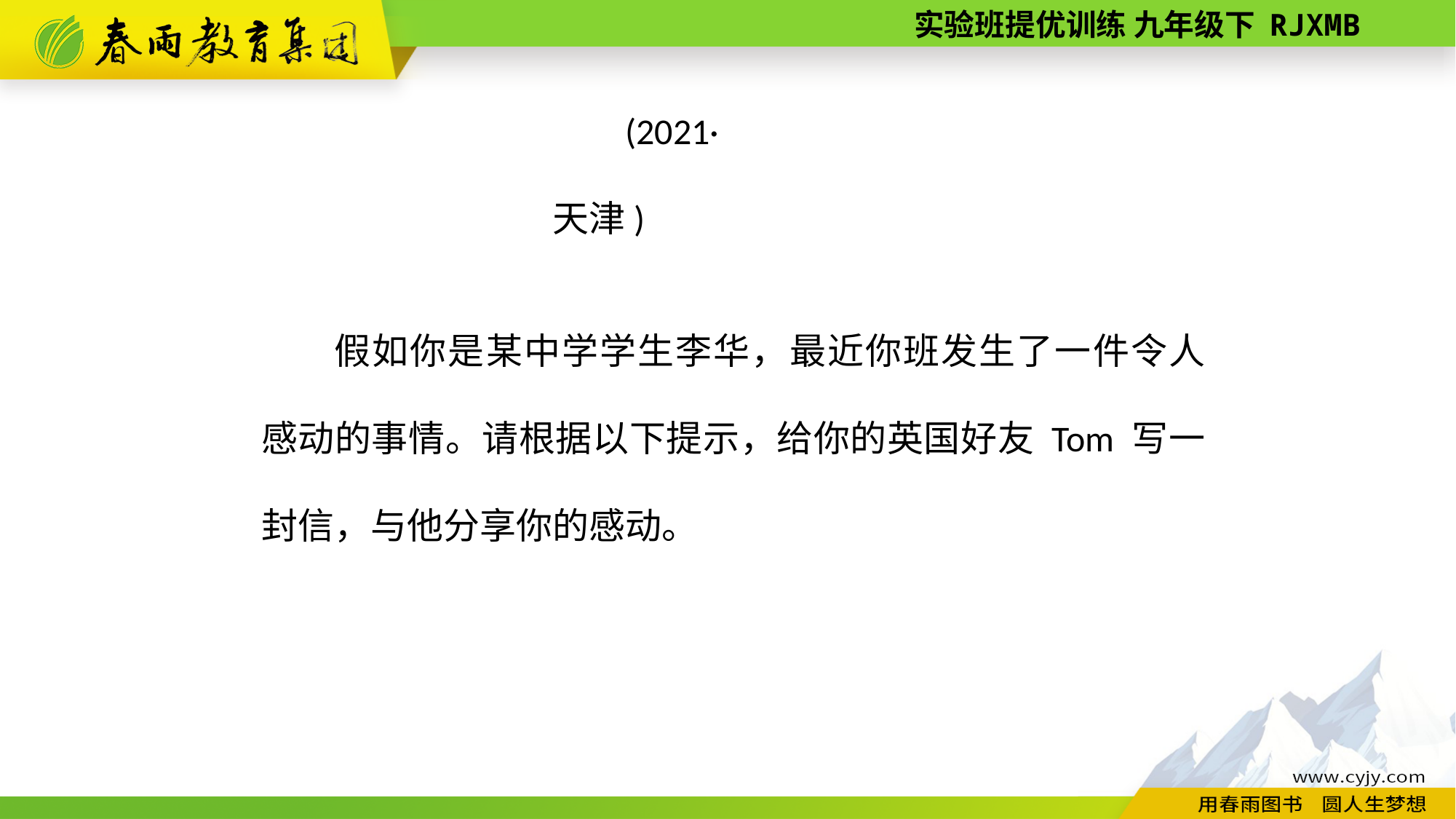

(2021·天津)
假如你是某中学学生李华，最近你班发生了一件令人感动的事情。请根据以下提示，给你的英国好友 Tom 写一封信，与他分享你的感动。